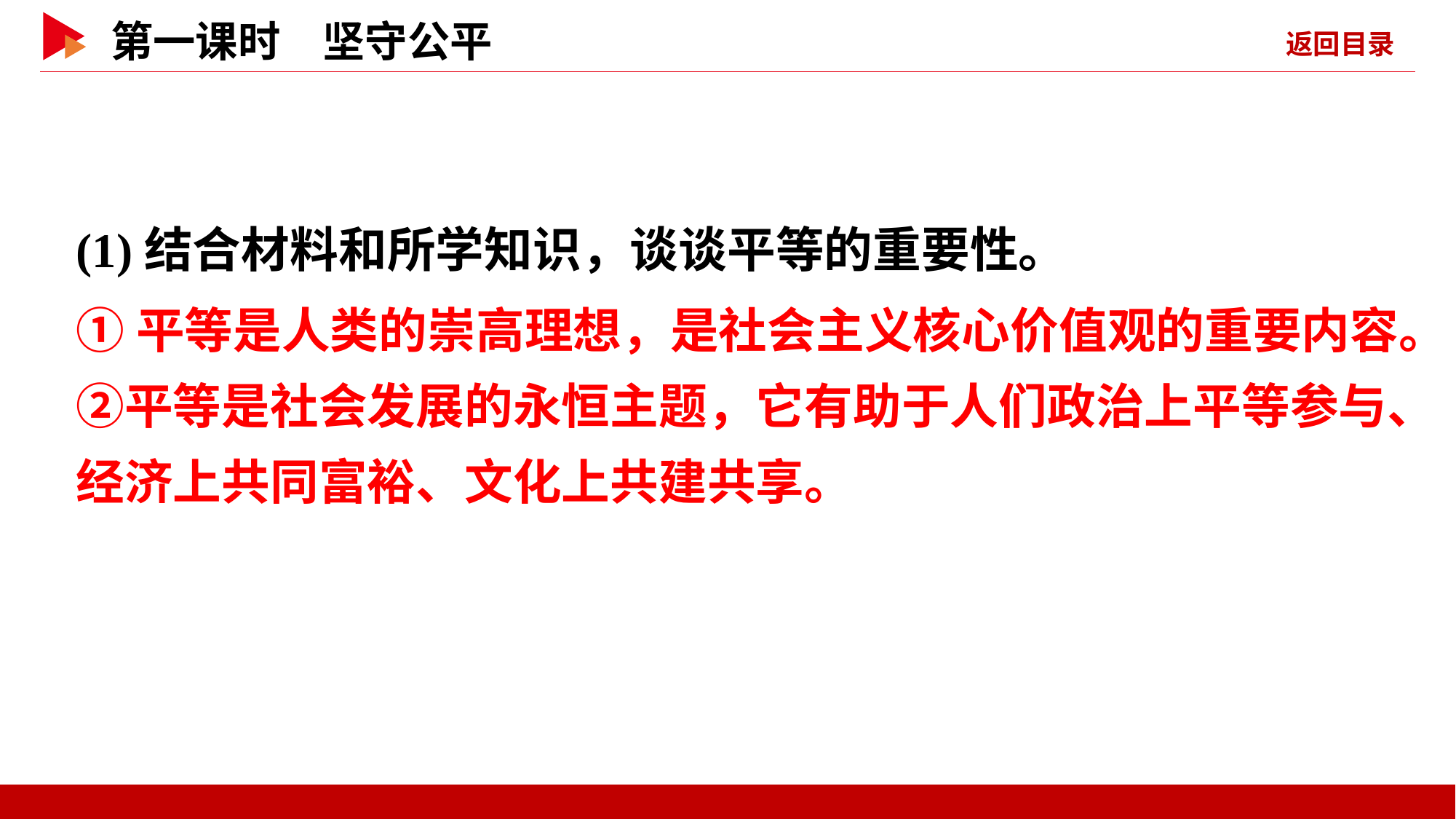

(1)结合材料和所学知识，谈谈平等的重要性。
①平等是人类的崇高理想，是社会主义核心价值观的重要内容。②平等是社会发展的永恒主题，它有助于人们政治上平等参与、经济上共同富裕、文化上共建共享。